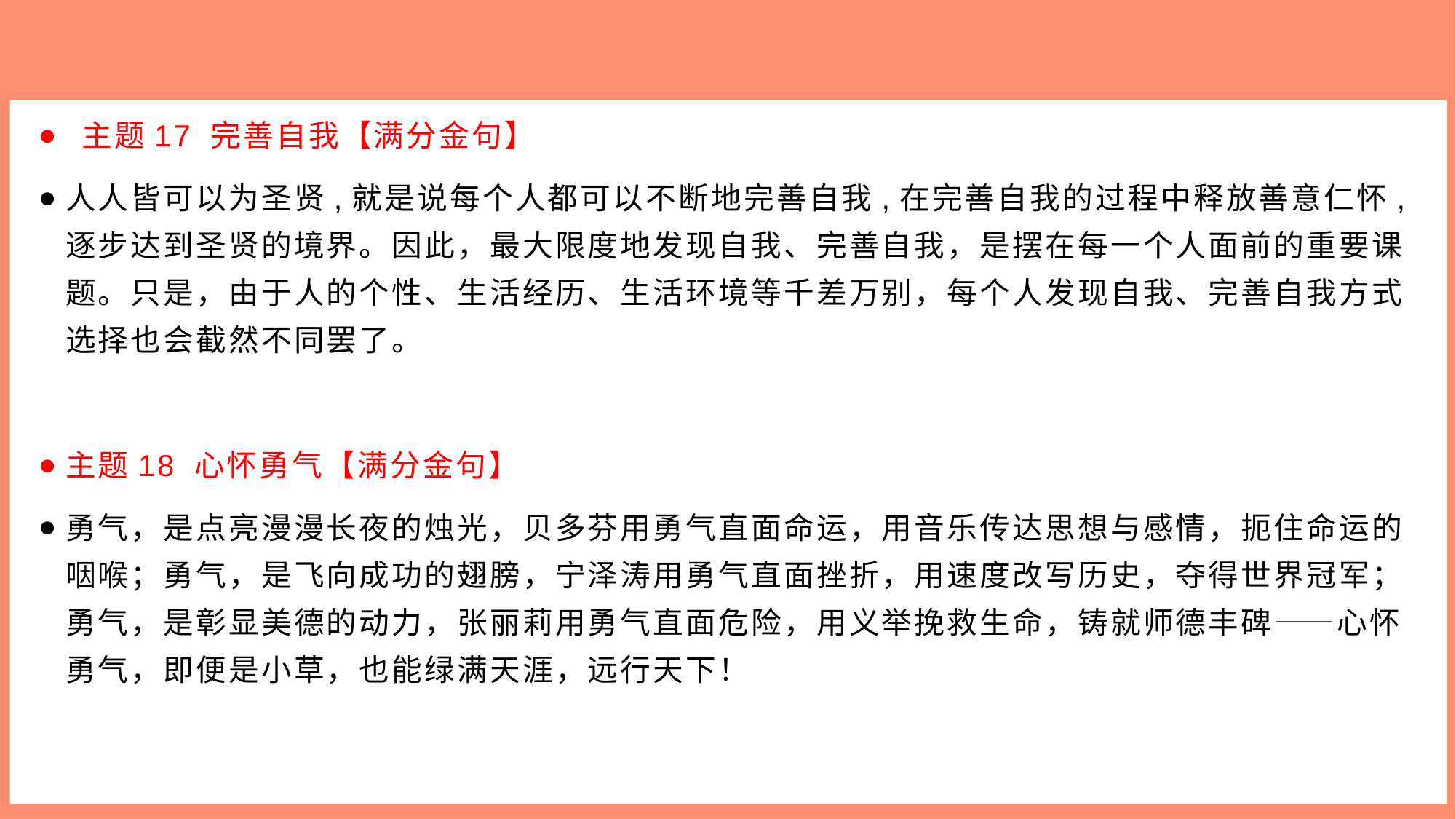

主题17 完善自我【满分金句】
人人皆可以为圣贤,就是说每个人都可以不断地完善自我,在完善自我的过程中释放善意仁怀,逐步达到圣贤的境界。因此，最大限度地发现自我、完善自我，是摆在每一个人面前的重要课题。只是，由于人的个性、生活经历、生活环境等千差万别，每个人发现自我、完善自我方式选择也会截然不同罢了。

主题18 心怀勇气【满分金句】
勇气，是点亮漫漫长夜的烛光，贝多芬用勇气直面命运，用音乐传达思想与感情，扼住命运的咽喉；勇气，是飞向成功的翅膀，宁泽涛用勇气直面挫折，用速度改写历史，夺得世界冠军；勇气，是彰显美德的动力，张丽莉用勇气直面危险，用义举挽救生命，铸就师德丰碑——心怀勇气，即便是小草，也能绿满天涯，远行天下！